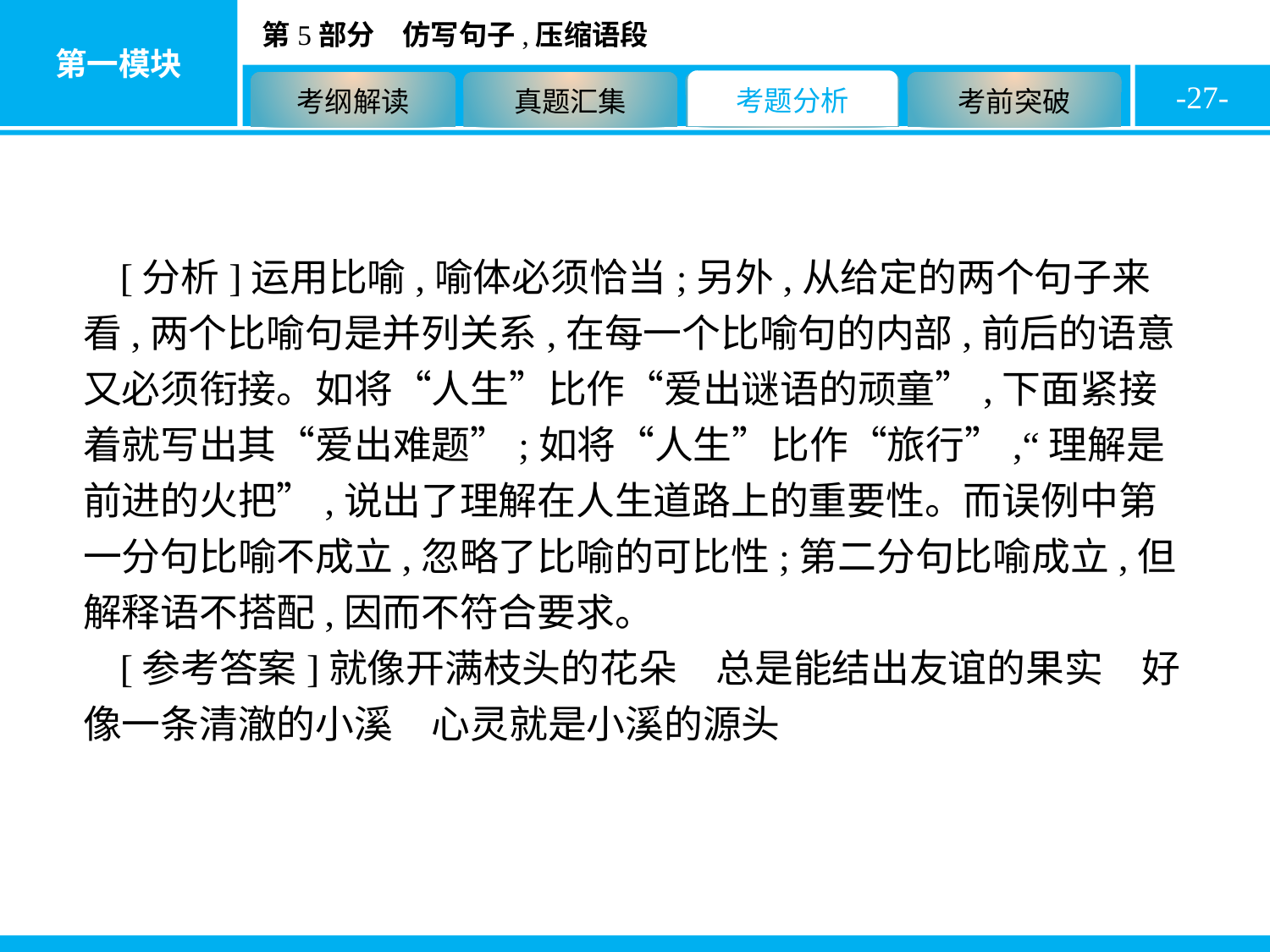

-27-
[分析]运用比喻,喻体必须恰当;另外,从给定的两个句子来看,两个比喻句是并列关系,在每一个比喻句的内部,前后的语意又必须衔接。如将“人生”比作“爱出谜语的顽童”,下面紧接着就写出其“爱出难题”;如将“人生”比作“旅行”,“理解是前进的火把”,说出了理解在人生道路上的重要性。而误例中第一分句比喻不成立,忽略了比喻的可比性;第二分句比喻成立,但解释语不搭配,因而不符合要求。
[参考答案]就像开满枝头的花朵　总是能结出友谊的果实　好像一条清澈的小溪　心灵就是小溪的源头